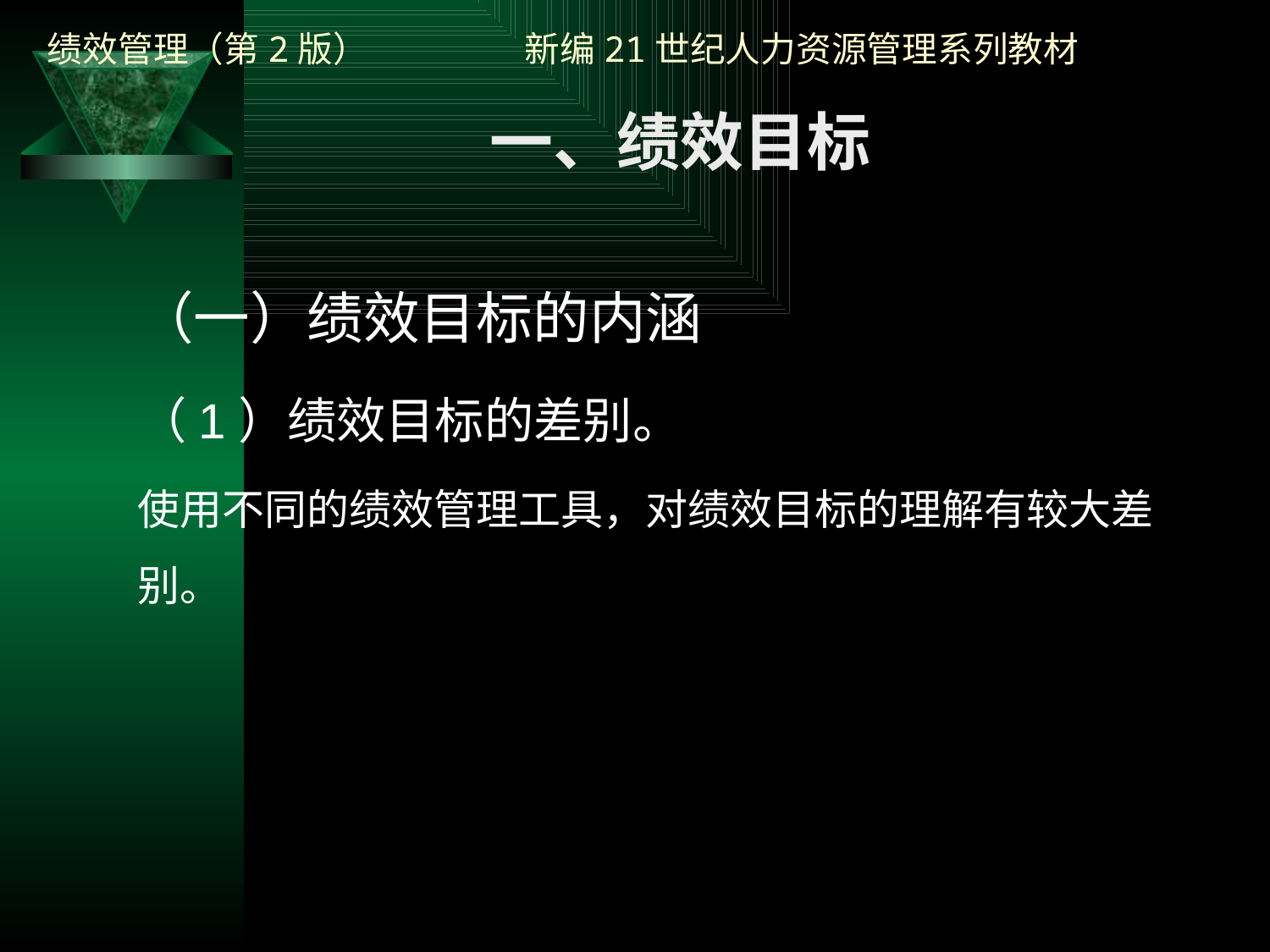

一、绩效目标
（一）绩效目标的内涵
（1）绩效目标的差别。
使用不同的绩效管理工具，对绩效目标的理解有较大差别。